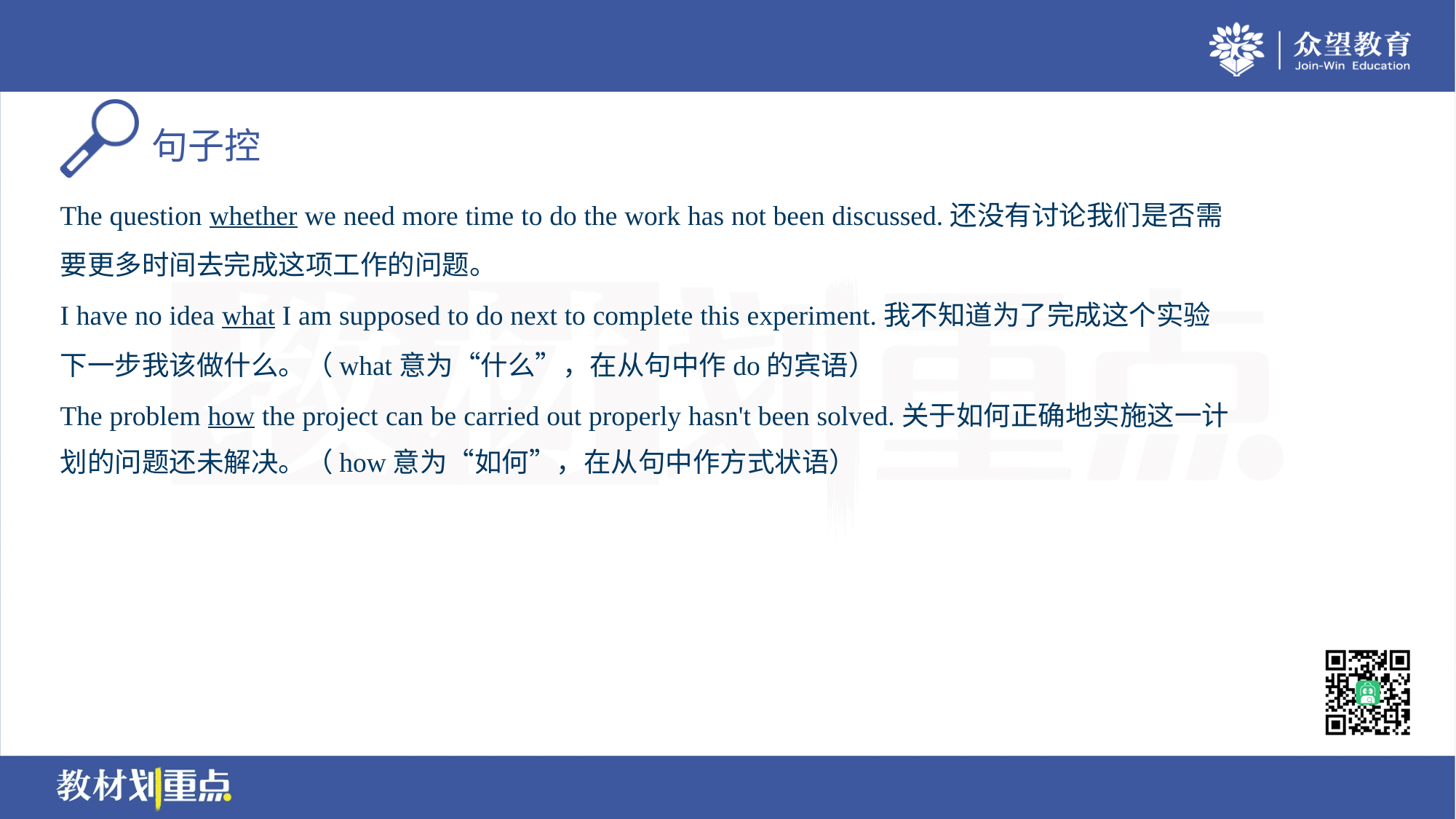

The question whether we need more time to do the work has not been discussed.还没有讨论我们是否需
要更多时间去完成这项工作的问题。
I have no idea what I am supposed to do next to complete this experiment.我不知道为了完成这个实验
下一步我该做什么。（what意为“什么”，在从句中作do的宾语）
The problem how the project can be carried out properly hasn't been solved.关于如何正确地实施这一计
划的问题还未解决。（how意为“如何”，在从句中作方式状语）